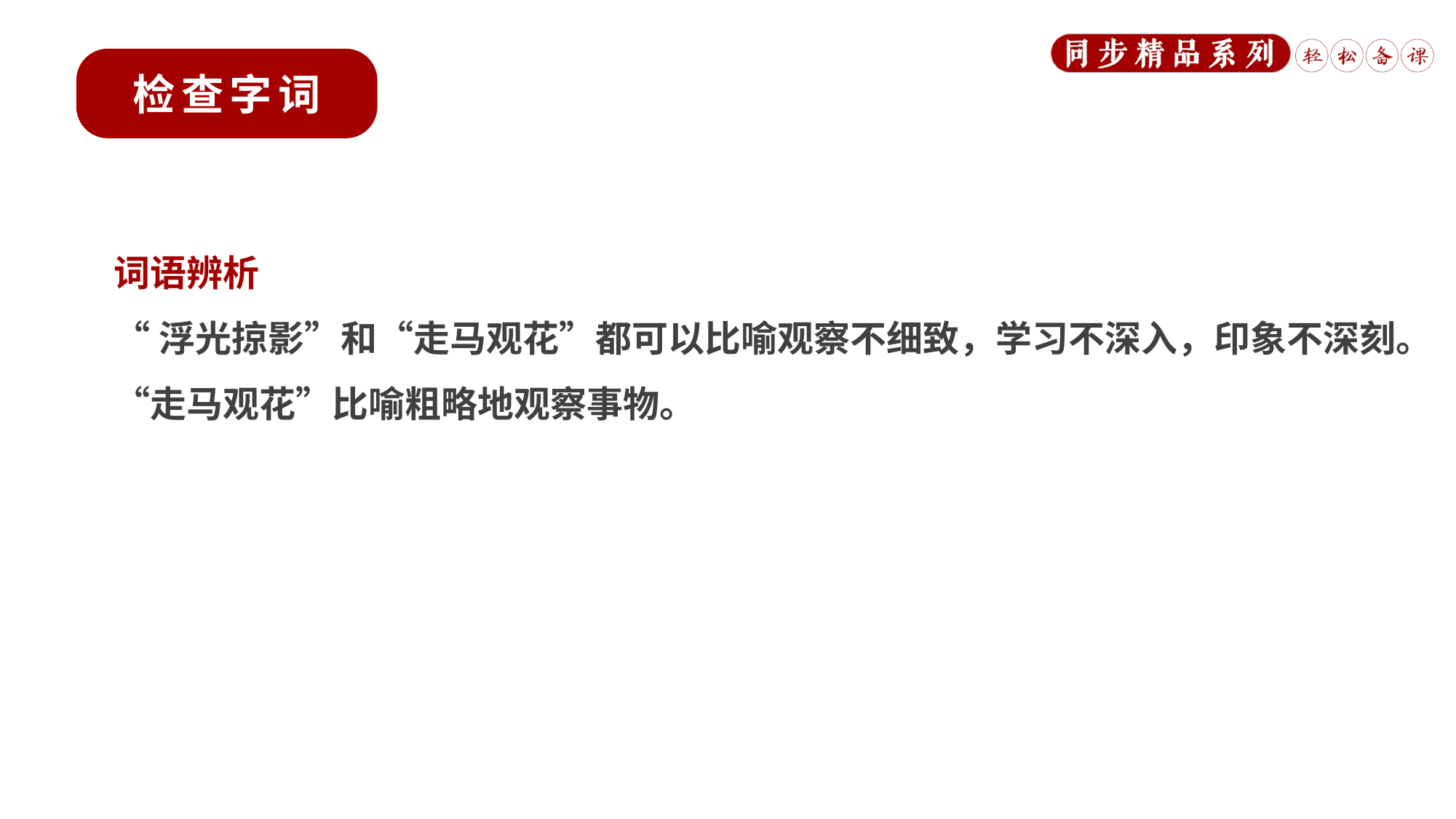

词语辨析
“浮光掠影”和“走马观花”都可以比喻观察不细致，学习不深入，印象不深刻。“走马观花”比喻粗略地观察事物。